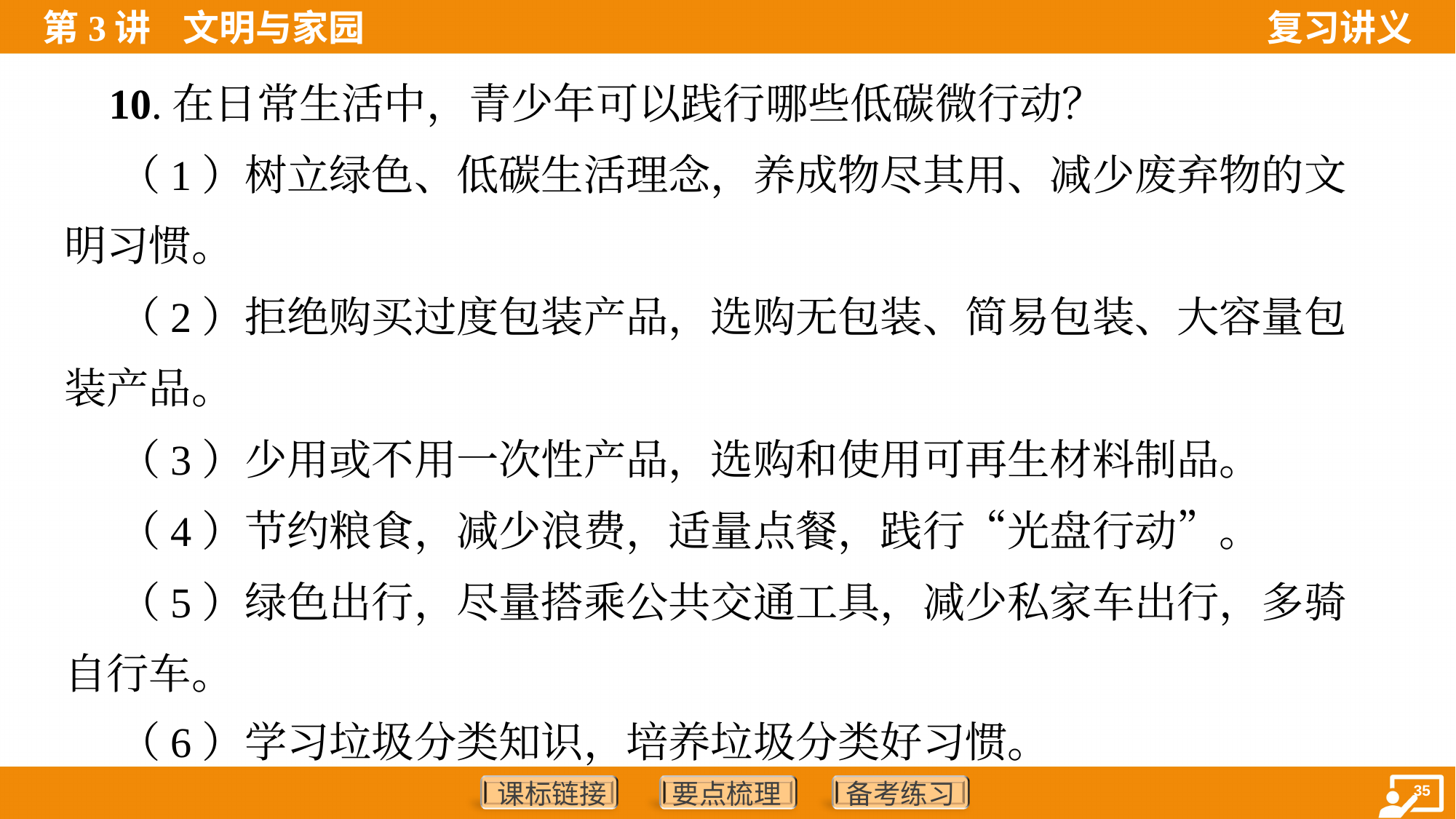

10.在日常生活中，青少年可以践行哪些低碳微行动？
    （1）树立绿色、低碳生活理念，养成物尽其用、减少废弃物的文
明习惯。
    （2）拒绝购买过度包装产品，选购无包装、简易包装、大容量包
装产品。
    （3）少用或不用一次性产品，选购和使用可再生材料制品。
    （4）节约粮食，减少浪费，适量点餐，践行“光盘行动”。
    （5）绿色出行，尽量搭乘公共交通工具，减少私家车出行，多骑
自行车。
    （6）学习垃圾分类知识，培养垃圾分类好习惯。